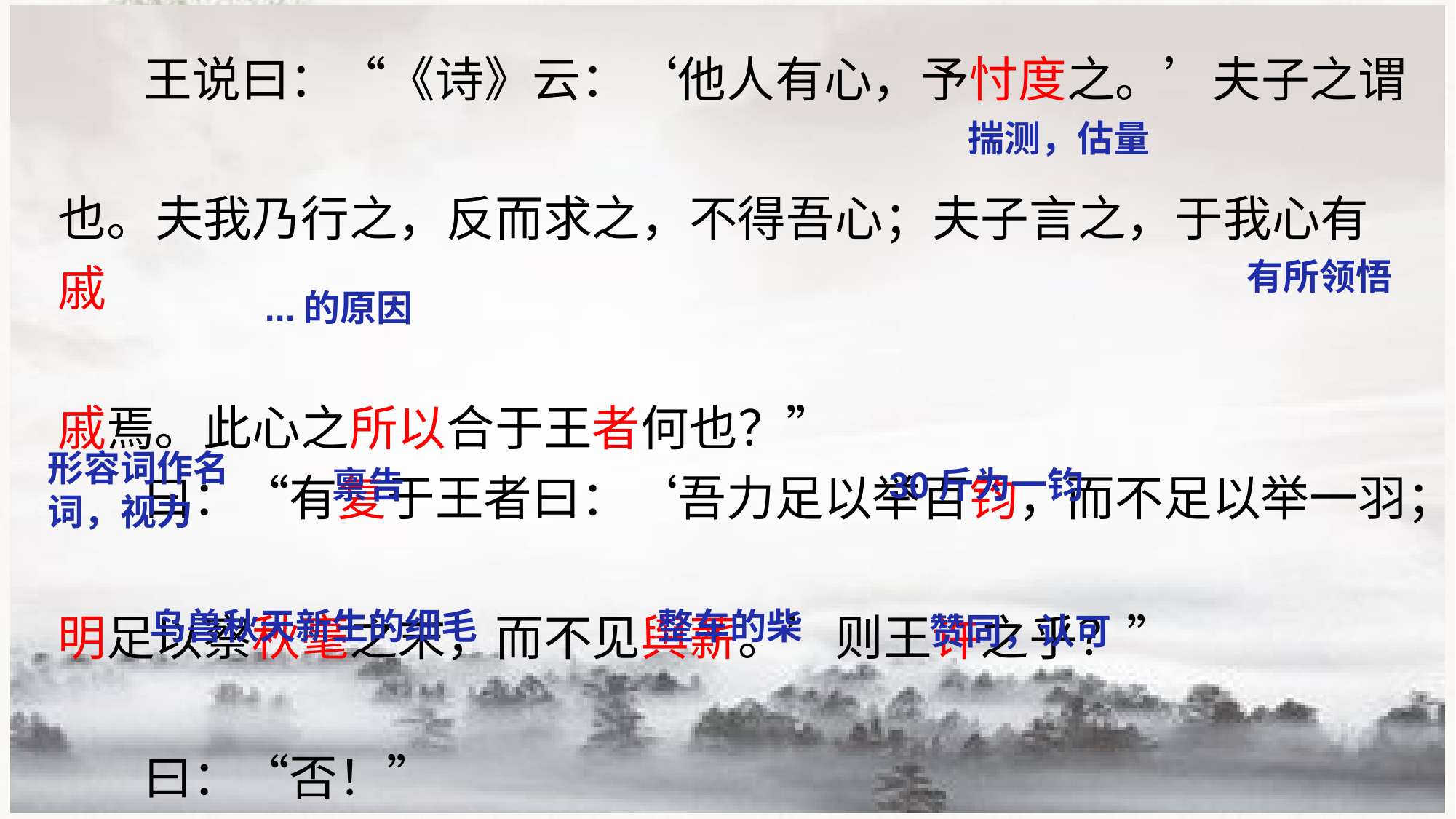

王说曰：“《诗》云：‘他人有心，予忖度之。’夫子之谓

也。夫我乃行之，反而求之，不得吾心；夫子言之，于我心有戚

戚焉。此心之所以合于王者何也？”
曰：“有复于王者曰：‘吾力足以举百钧，而不足以举一羽；

明足以察秋毫之末，而不见舆薪。’则王许之乎？”

曰：“否！”
揣测，估量
有所领悟
 ...的原因
形容词作名词，视力
禀告
30斤为一钧
鸟兽秋天新生的细毛
整车的柴
赞同，认可